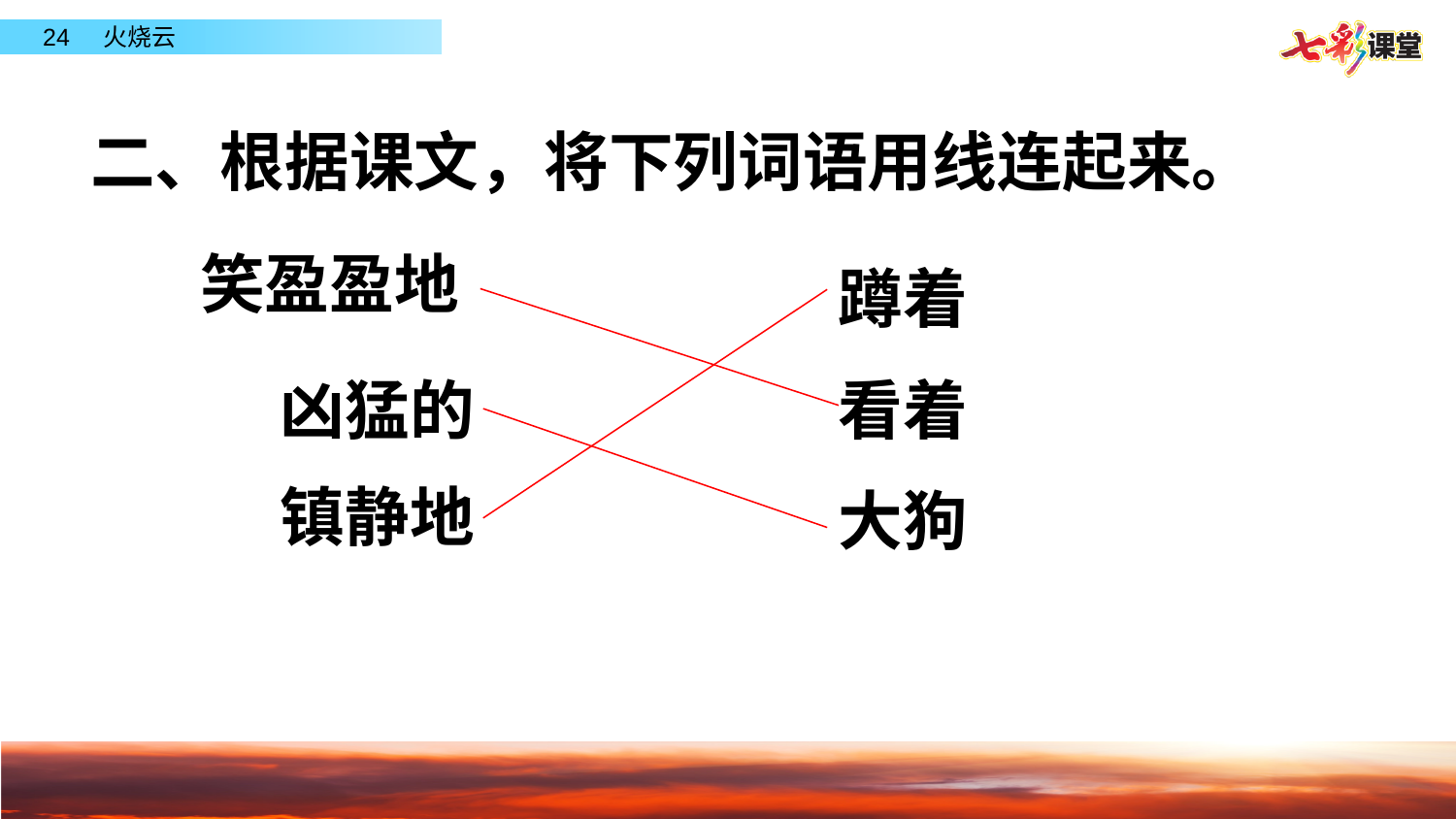

二、根据课文，将下列词语用线连起来。
笑盈盈地
蹲着
凶猛的
看着
镇静地
大狗